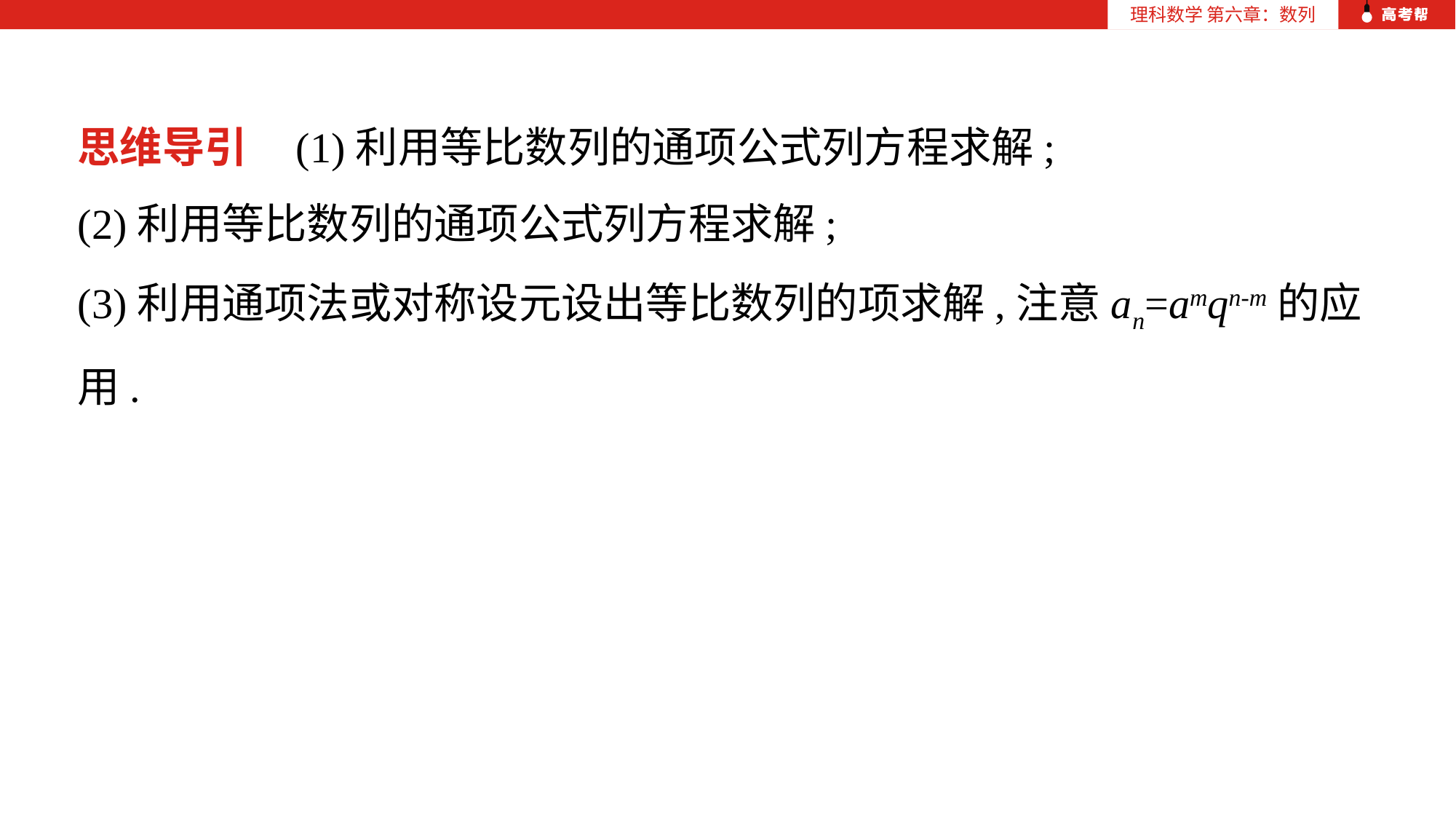

思维导引    (1)利用等比数列的通项公式列方程求解;
(2)利用等比数列的通项公式列方程求解;
(3)利用通项法或对称设元设出等比数列的项求解,注意an=amqn-m的应用.